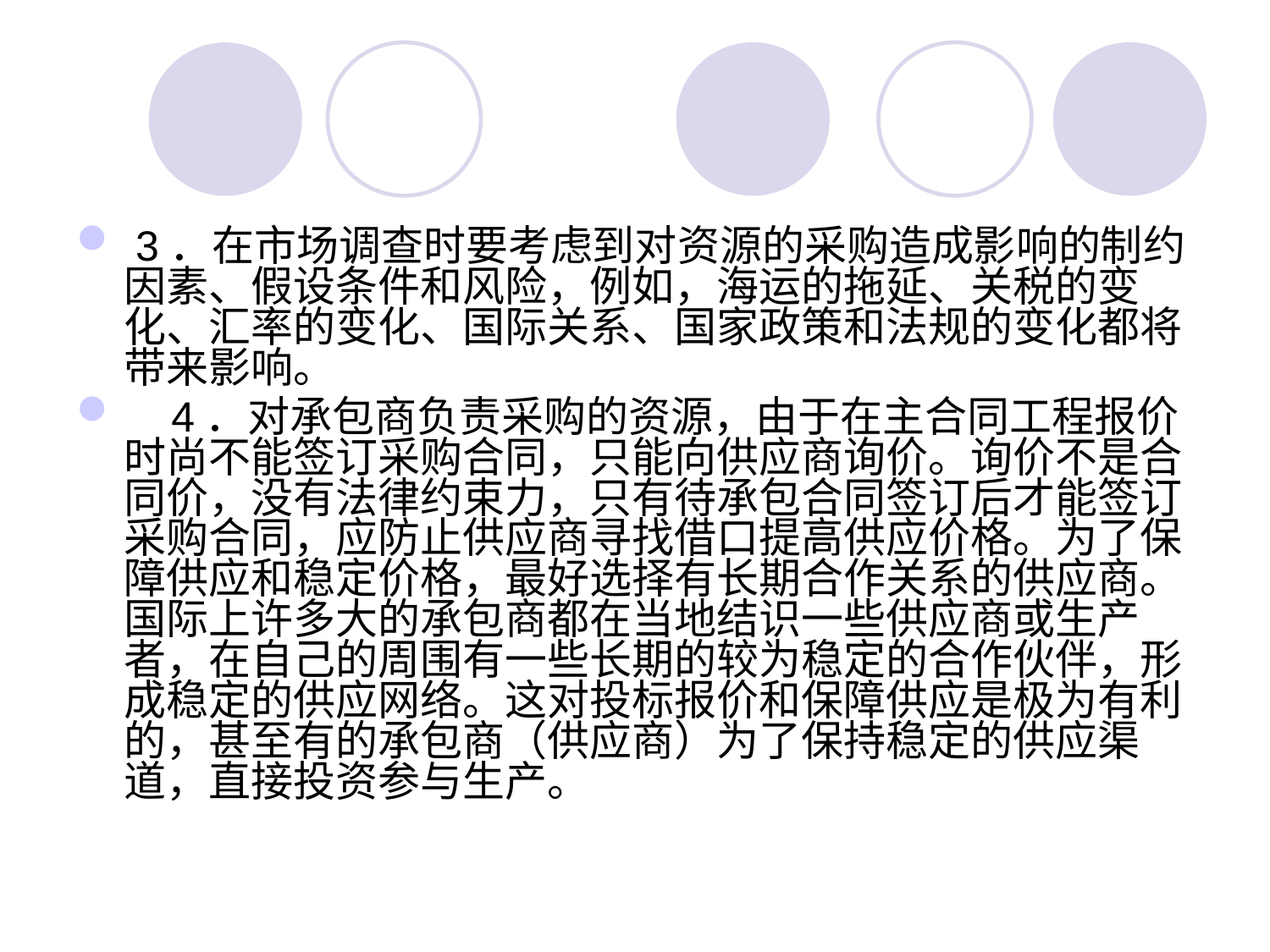

#
 3．在市场调查时要考虑到对资源的采购造成影响的制约因素、假设条件和风险，例如，海运的拖延、关税的变化、汇率的变化、国际关系、国家政策和法规的变化都将带来影响。
    4．对承包商负责采购的资源，由于在主合同工程报价时尚不能签订采购合同，只能向供应商询价。询价不是合同价，没有法律约束力，只有待承包合同签订后才能签订采购合同，应防止供应商寻找借口提高供应价格。为了保障供应和稳定价格，最好选择有长期合作关系的供应商。国际上许多大的承包商都在当地结识一些供应商或生产者，在自己的周围有一些长期的较为稳定的合作伙伴，形成稳定的供应网络。这对投标报价和保障供应是极为有利的，甚至有的承包商（供应商）为了保持稳定的供应渠道，直接投资参与生产。